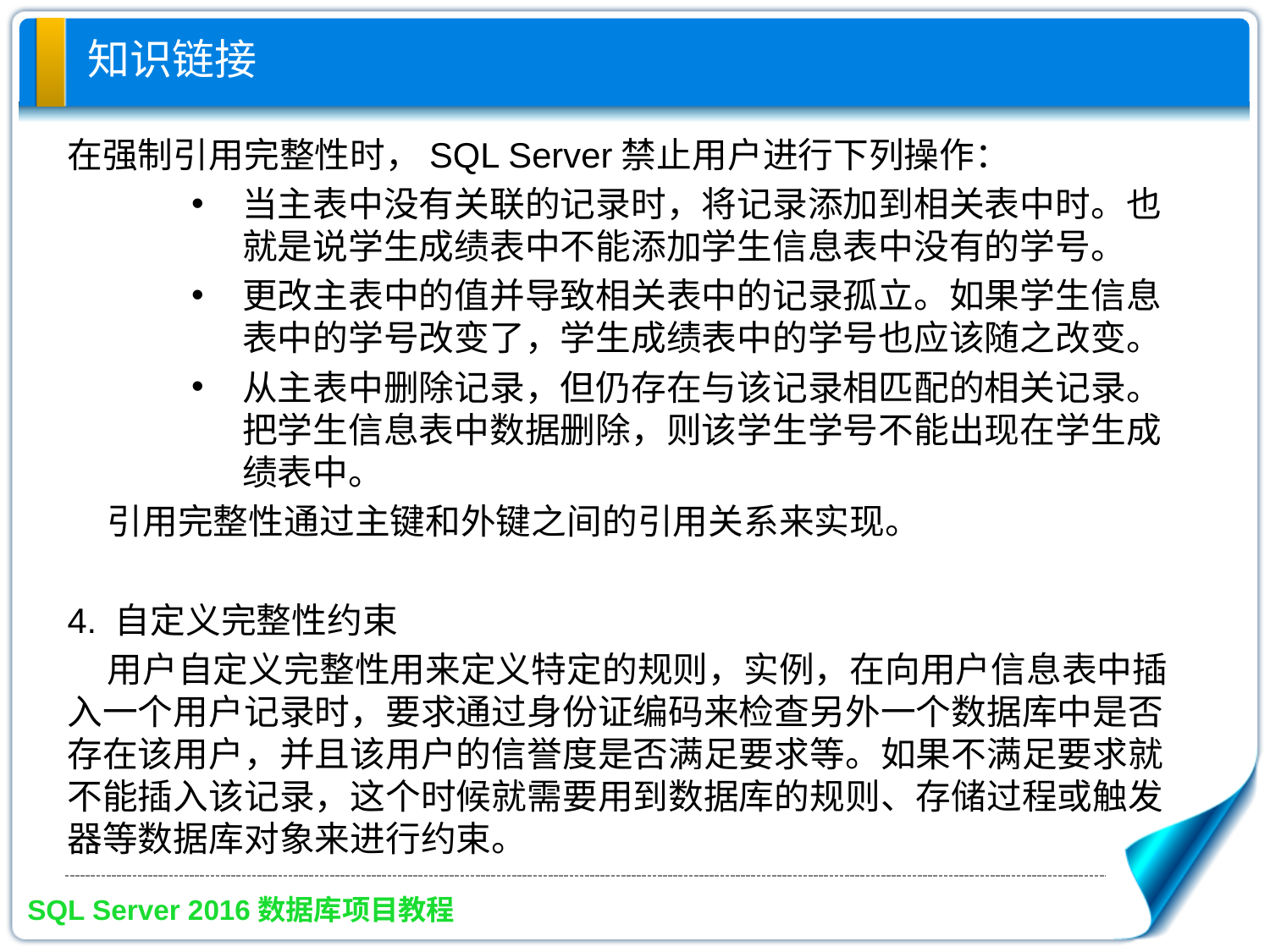

# 知识链接
在强制引用完整性时，SQL Server禁止用户进行下列操作：
当主表中没有关联的记录时，将记录添加到相关表中时。也就是说学生成绩表中不能添加学生信息表中没有的学号。
更改主表中的值并导致相关表中的记录孤立。如果学生信息表中的学号改变了，学生成绩表中的学号也应该随之改变。
从主表中删除记录，但仍存在与该记录相匹配的相关记录。把学生信息表中数据删除，则该学生学号不能出现在学生成绩表中。
    引用完整性通过主键和外键之间的引用关系来实现。

4. 自定义完整性约束
    用户自定义完整性用来定义特定的规则，实例，在向用户信息表中插入一个用户记录时，要求通过身份证编码来检查另外一个数据库中是否存在该用户，并且该用户的信誉度是否满足要求等。如果不满足要求就不能插入该记录，这个时候就需要用到数据库的规则、存储过程或触发器等数据库对象来进行约束。